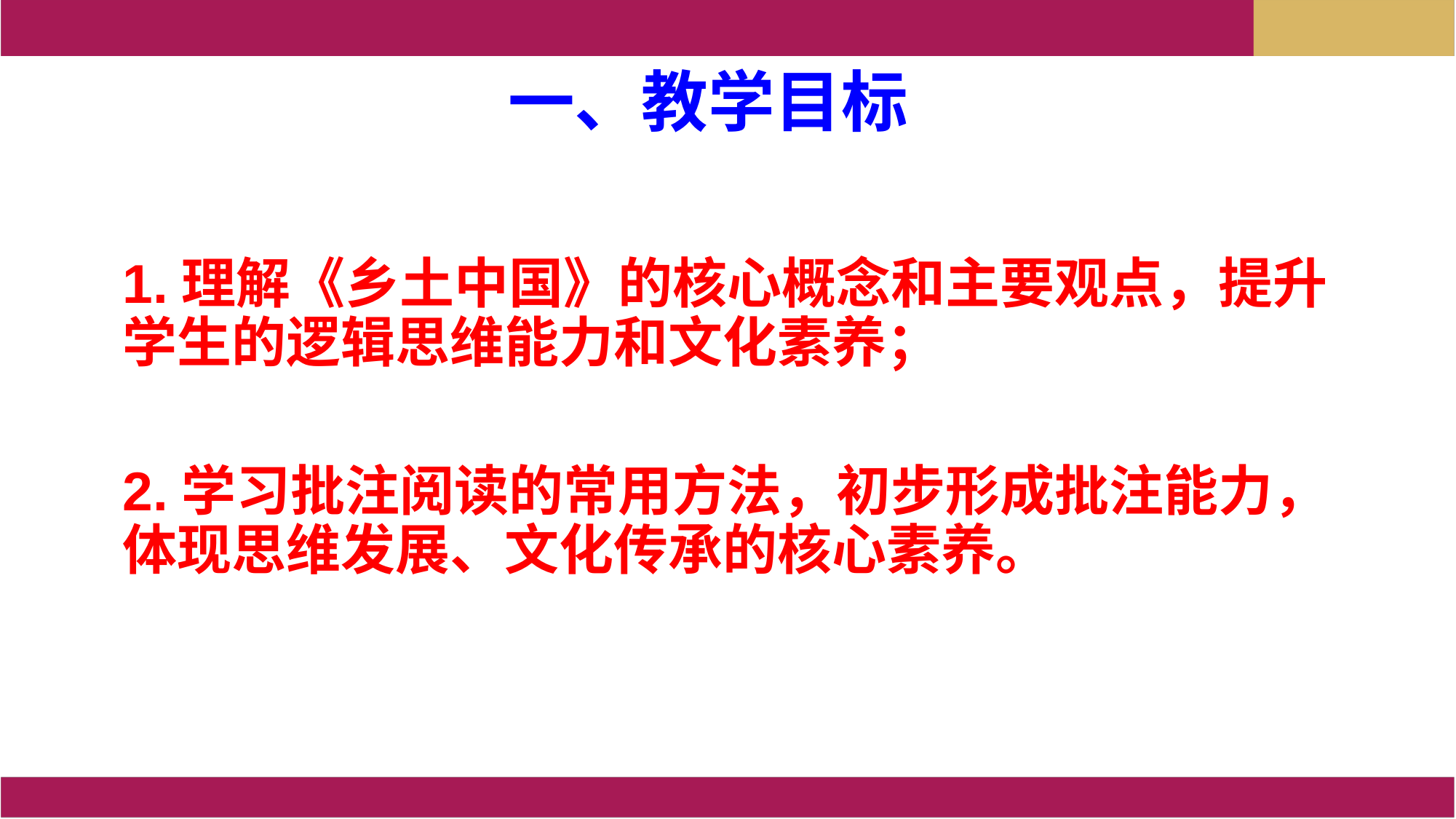

一、教学目标
1.理解《乡土中国》的核心概念和主要观点，提升学生的逻辑思维能力和文化素养；

2.学习批注阅读的常用方法，初步形成批注能力，体现思维发展、文化传承的核心素养。